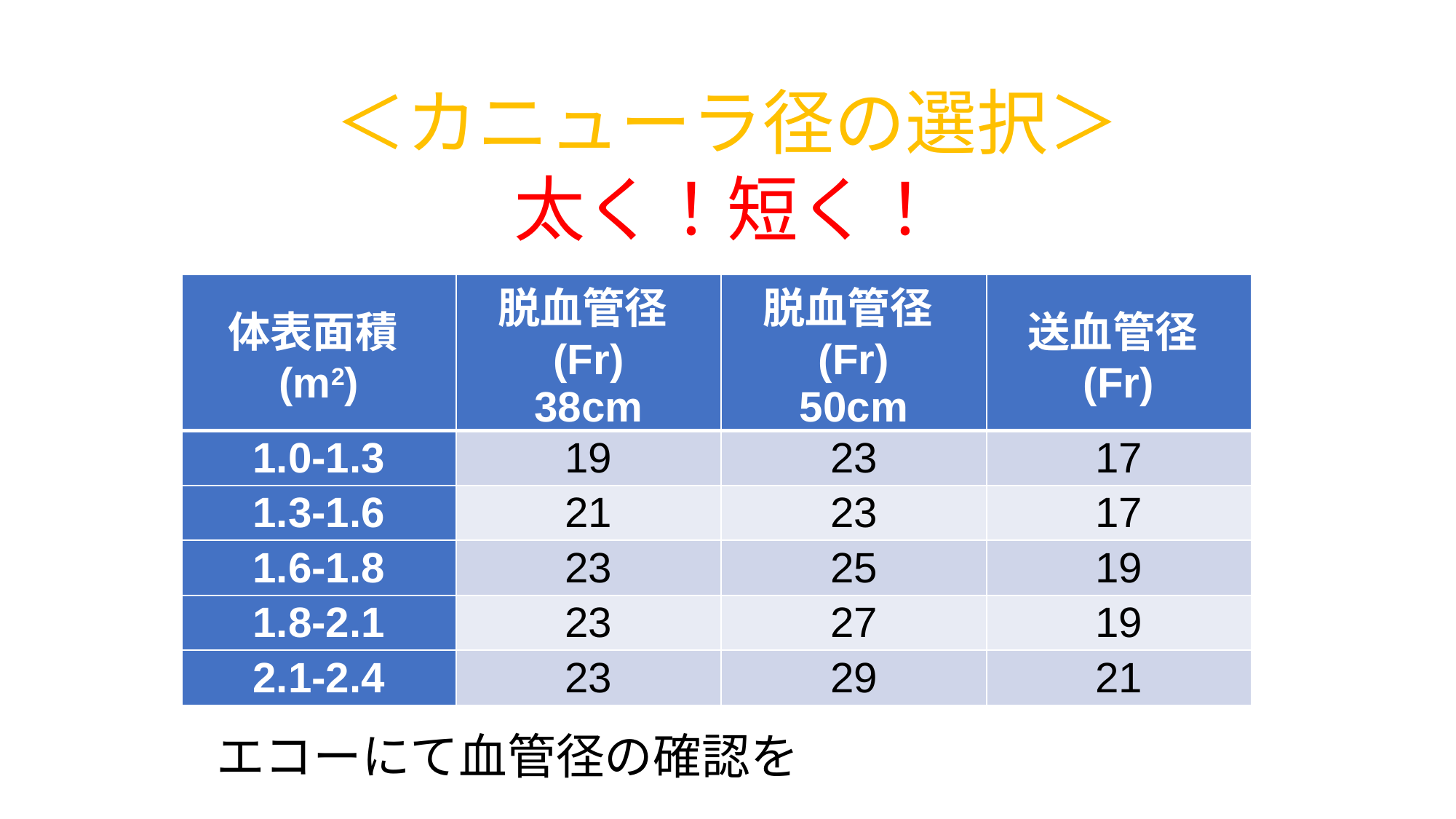

＜カニューラ径の選択＞
太く！短く！
| 体表面積(m2) | 脱血管径(Fr) 38cm | 脱血管径(Fr) 50cm | 送血管径(Fr) |
| --- | --- | --- | --- |
| 1.0-1.3 | 19 | 23 | 17 |
| 1.3-1.6 | 21 | 23 | 17 |
| 1.6-1.8 | 23 | 25 | 19 |
| 1.8-2.1 | 23 | 27 | 19 |
| 2.1-2.4 | 23 | 29 | 21 |
エコーにて血管径の確認を